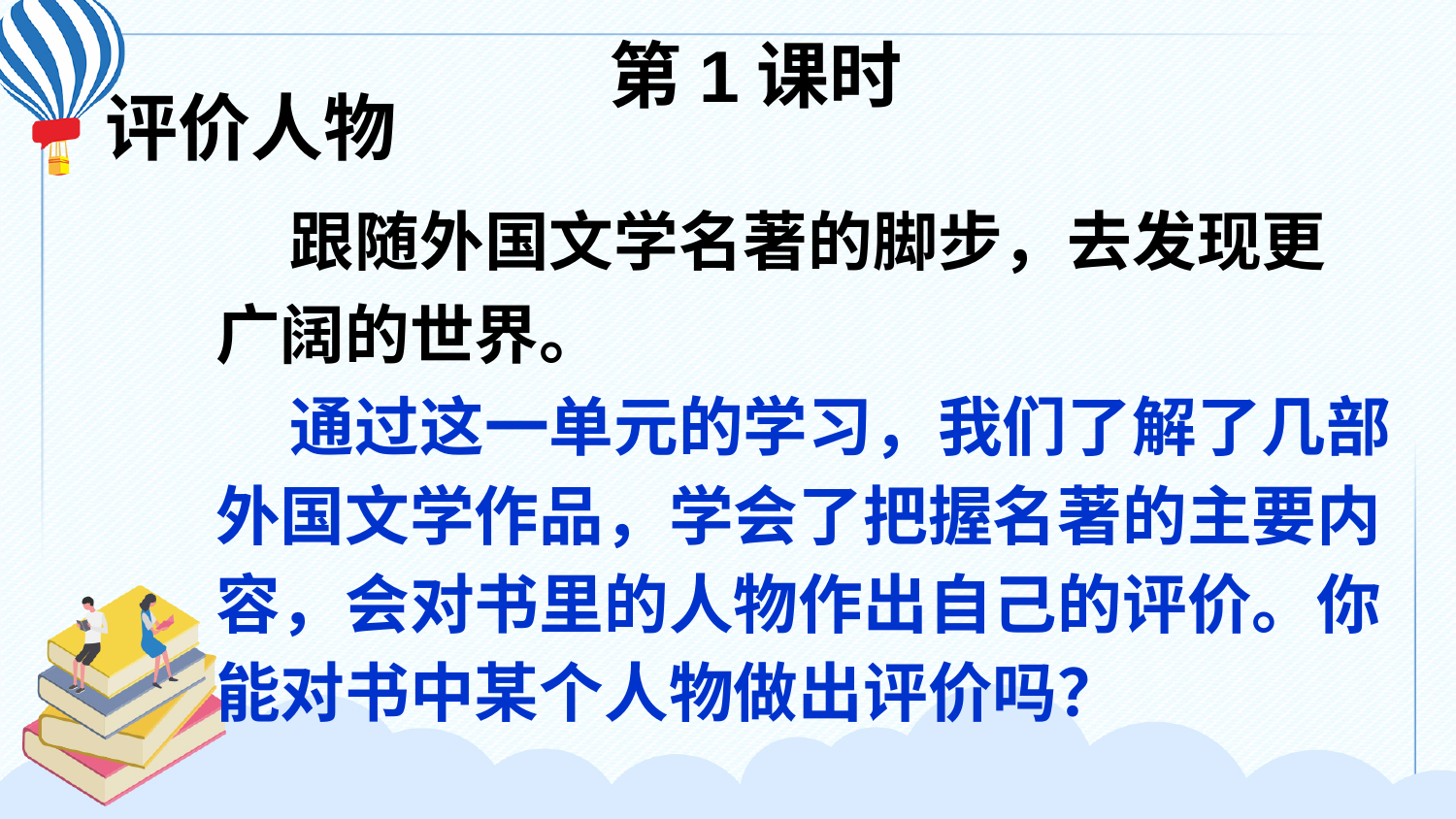

第1课时
评价人物
    跟随外国文学名著的脚步，去发现更广阔的世界。
    通过这一单元的学习，我们了解了几部外国文学作品，学会了把握名著的主要内容，会对书里的人物作出自己的评价。你能对书中某个人物做出评价吗？